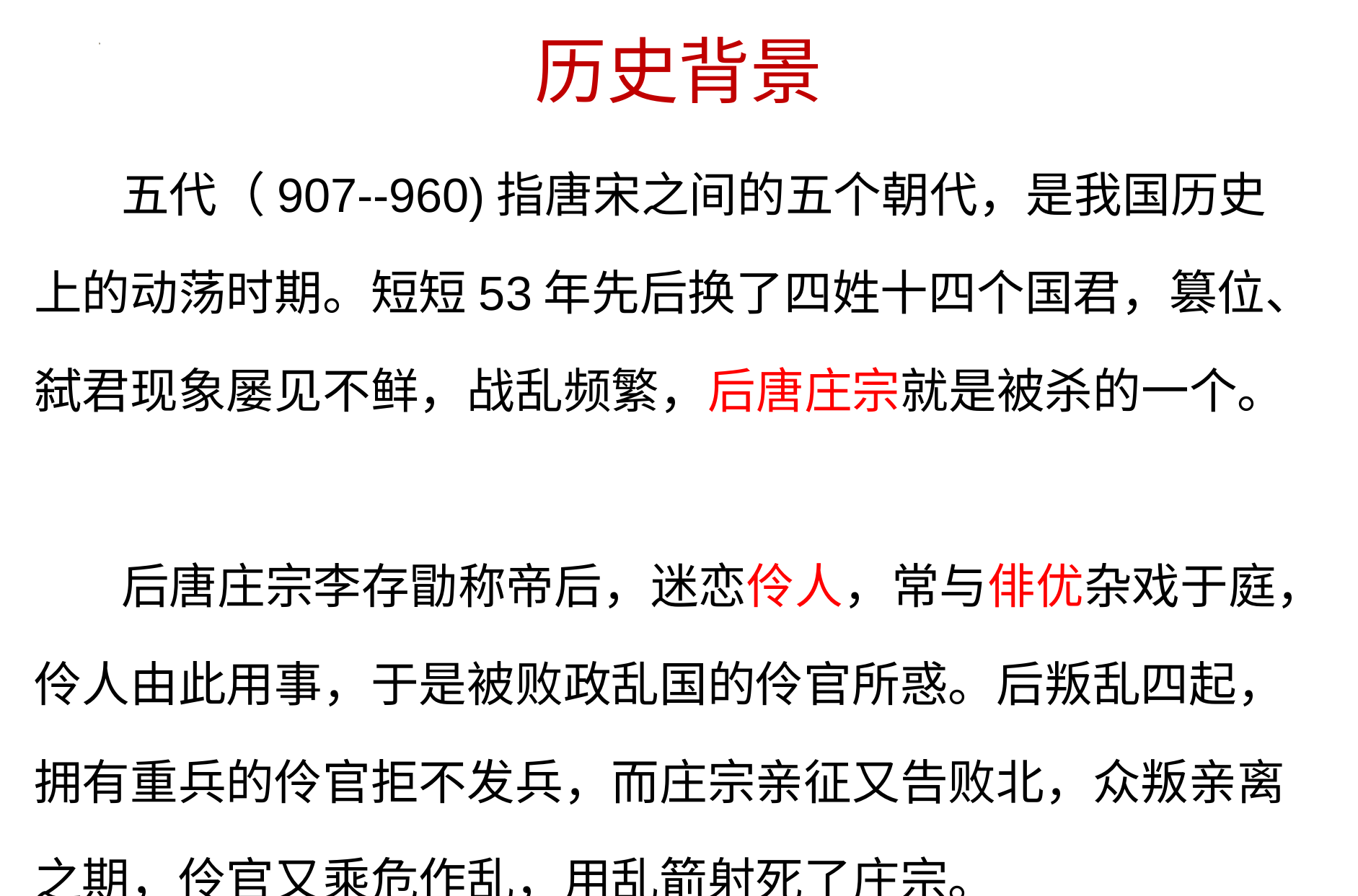

历史背景
       五代（907--960)指唐宋之间的五个朝代，是我国历史上的动荡时期。短短53年先后换了四姓十四个国君，篡位、弑君现象屡见不鲜，战乱频繁，后唐庄宗就是被杀的一个。
       后唐庄宗李存勖称帝后，迷恋伶人，常与俳优杂戏于庭，伶人由此用事，于是被败政乱国的伶官所惑。后叛乱四起，拥有重兵的伶官拒不发兵，而庄宗亲征又告败北，众叛亲离之期，伶官又乘危作乱，用乱箭射死了庄宗。